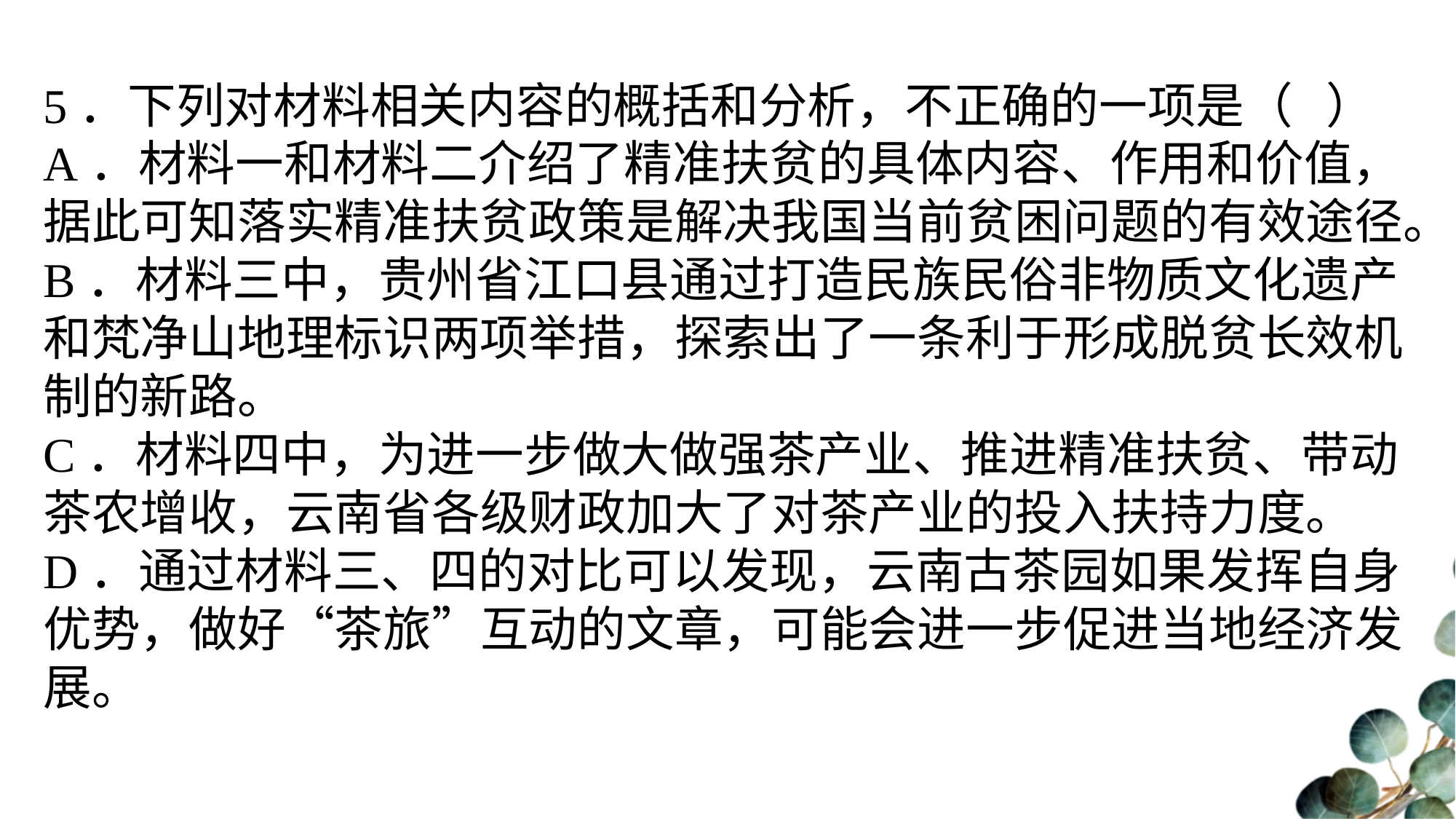

5．下列对材料相关内容的概括和分析，不正确的一项是（   ）
A．材料一和材料二介绍了精准扶贫的具体内容、作用和价值，据此可知落实精准扶贫政策是解决我国当前贫困问题的有效途径。
B．材料三中，贵州省江口县通过打造民族民俗非物质文化遗产和梵净山地理标识两项举措，探索出了一条利于形成脱贫长效机制的新路。
C．材料四中，为进一步做大做强茶产业、推进精准扶贫、带动茶农增收，云南省各级财政加大了对茶产业的投入扶持力度。
D．通过材料三、四的对比可以发现，云南古茶园如果发挥自身优势，做好“茶旅”互动的文章，可能会进一步促进当地经济发展。